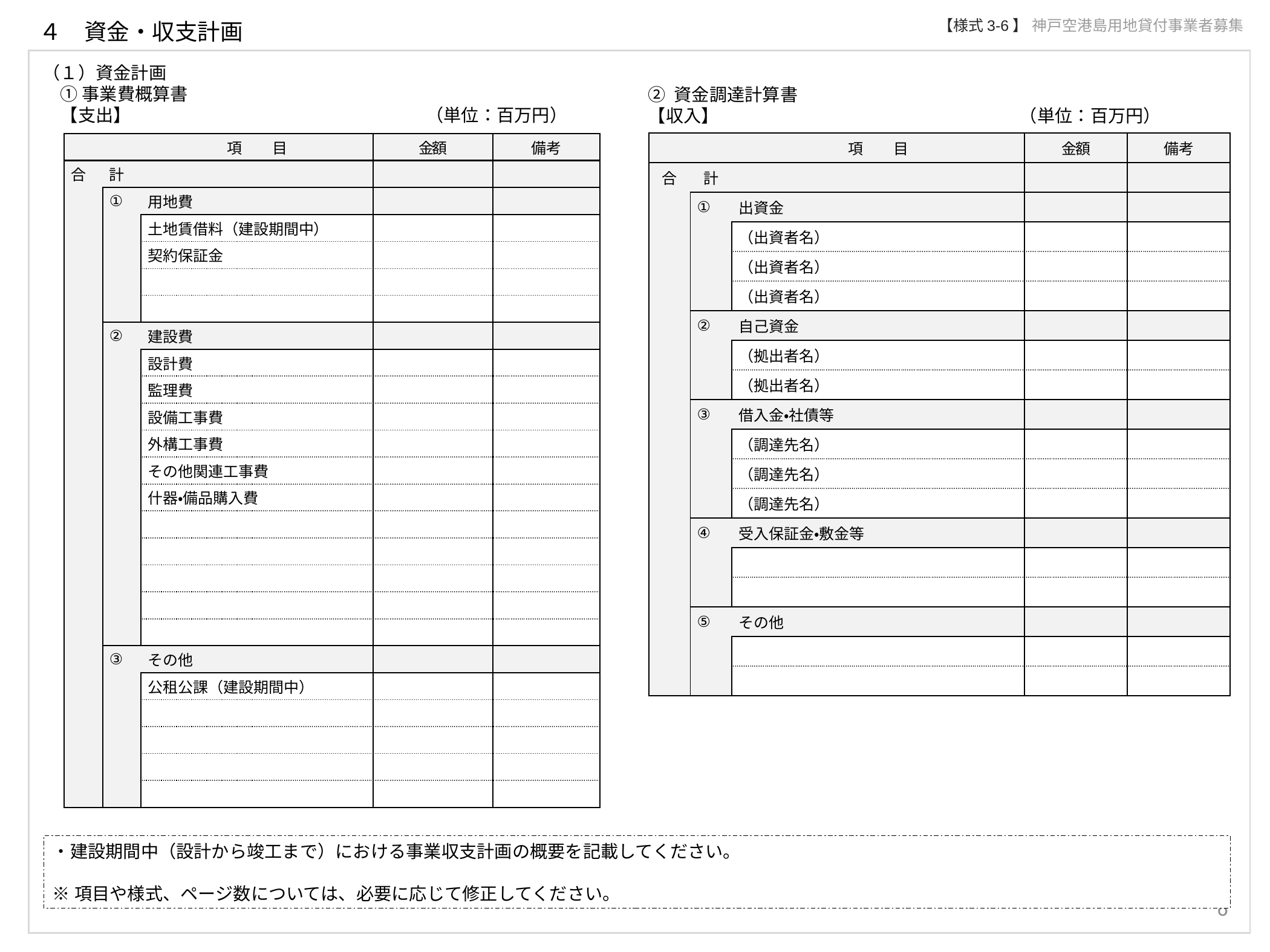

【様式3-6】
神戸空港島用地貸付事業者募集
４　資金・収支計画

（１）資金計画
　① 事業費概算書
　【支出】　　　　　　　　　　　　 　　　　  （単位：百万円）
② 資金調達計算書
【収入】　　　　　　　　　　　　　　　　　（単位：百万円）
|  |  | 項　　目 | 金額 | 備考 |
| --- | --- | --- | --- | --- |
| 合 | 計 |  |  |  |
|  | ① | 出資金 |  |  |
|  |  | （出資者名） |  |  |
|  |  | （出資者名） |  |  |
|  |  | （出資者名） |  |  |
|  | ② | 自己資金 |  |  |
|  |  | （拠出者名） |  |  |
|  |  | （拠出者名） |  |  |
|  | ③ | 借入金・社債等 |  |  |
|  |  | （調達先名） |  |  |
|  |  | （調達先名） |  |  |
|  |  | （調達先名） |  |  |
|  | ④ | 受入保証金・敷金等 |  |  |
|  |  |  |  |  |
|  |  |  |  |  |
|  | ⑤ | その他 |  |  |
|  |  |  |  |  |
|  |  |  |  |  |
|  |  | 項　　目 | 金額 | 備考 |
| --- | --- | --- | --- | --- |
| 合 | 計 |  |  |  |
|  | ① | 用地費 |  |  |
|  |  | 土地賃借料（建設期間中） |  |  |
|  |  | 契約保証金 |  |  |
|  |  |  |  |  |
|  |  |  |  |  |
|  | ② | 建設費 |  |  |
|  |  | 設計費 |  |  |
|  |  | 監理費 |  |  |
|  |  | 設備工事費 |  |  |
|  |  | 外構工事費 |  |  |
|  |  | その他関連工事費 |  |  |
|  |  | 什器・備品購入費 |  |  |
|  |  |  |  |  |
|  |  |  |  |  |
|  |  |  |  |  |
|  |  |  |  |  |
|  |  |  |  |  |
|  | ③ | その他 |  |  |
|  |  | 公租公課（建設期間中） |  |  |
|  |  |  |  |  |
|  |  |  |  |  |
|  |  |  |  |  |
|  |  |  |  |  |
・建設期間中（設計から竣工まで）における事業収支計画の概要を記載してください。

※項目や様式、ページ数については、必要に応じて修正してください。
6